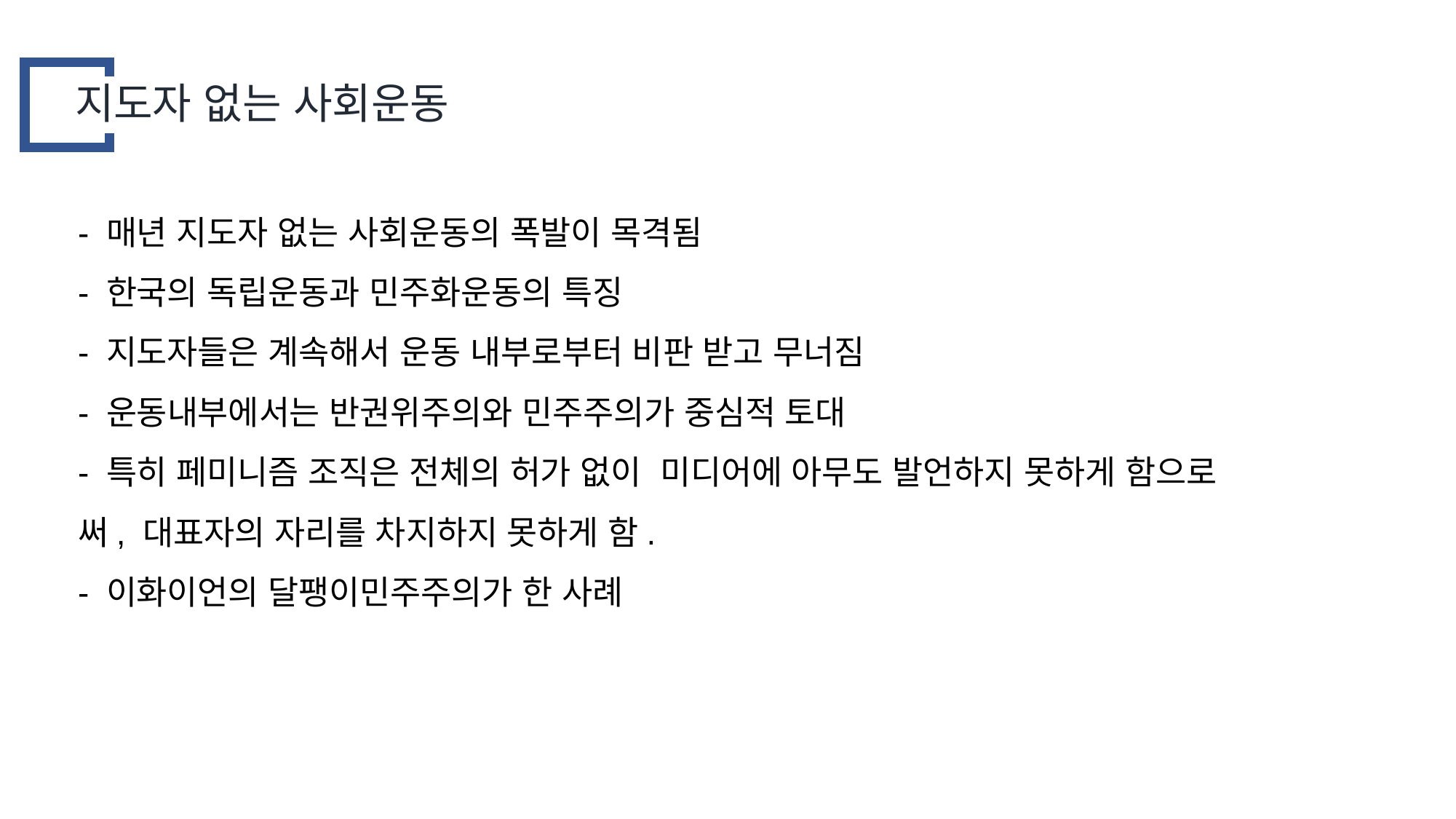

지도자 없는 사회운동
- 매년 지도자 없는 사회운동의 폭발이 목격됨
- 한국의 독립운동과 민주화운동의 특징
- 지도자들은 계속해서 운동 내부로부터 비판 받고 무너짐
- 운동내부에서는 반권위주의와 민주주의가 중심적 토대
- 특히 페미니즘 조직은 전체의 허가 없이  미디어에 아무도 발언하지 못하게 함으로써, 대표자의 자리를 차지하지 못하게 함.
- 이화이언의 달팽이민주주의가 한 사례